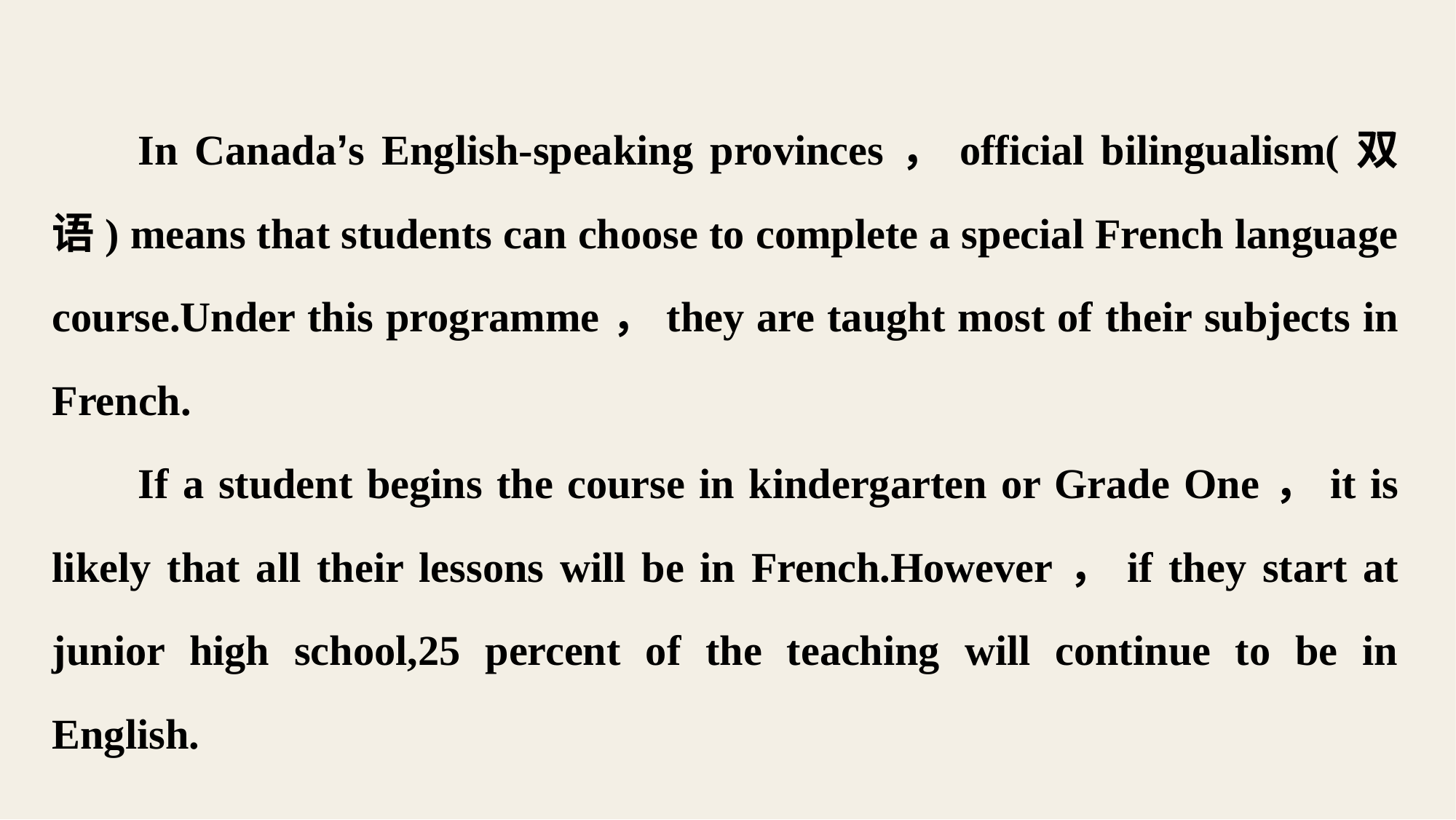

In Canada’s English-speaking provinces，official bilingualism(双语) means that students can choose to complete a special French language course.Under this programme，they are taught most of their subjects in French.
If a student begins the course in kindergarten or Grade One，it is likely that all their lessons will be in French.However，if they start at junior high school,25 percent of the teaching will continue to be in English.